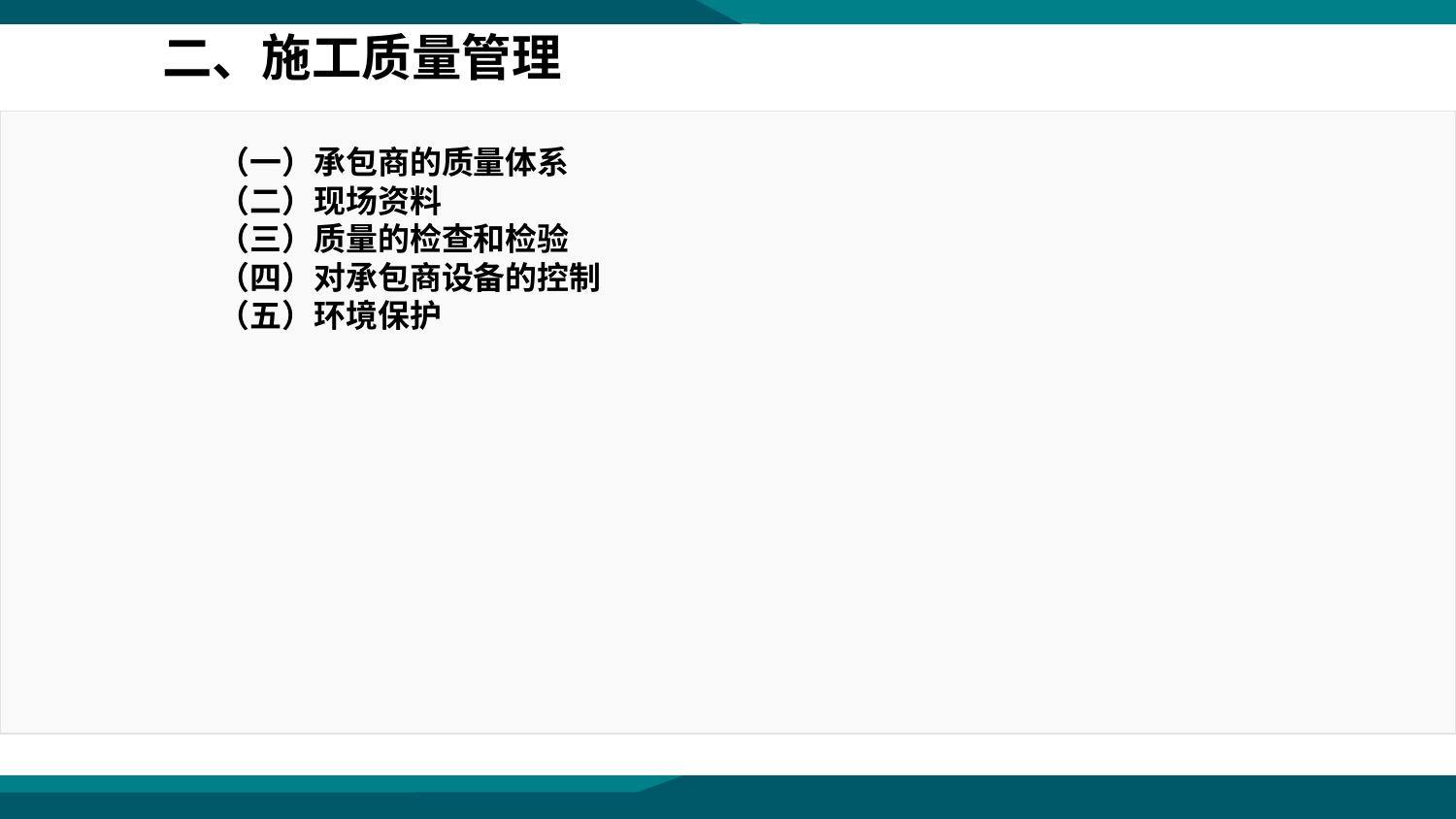

二、施工质量管理
（一）承包商的质量体系
（二）现场资料
（三）质量的检查和检验
（四）对承包商设备的控制
（五）环境保护